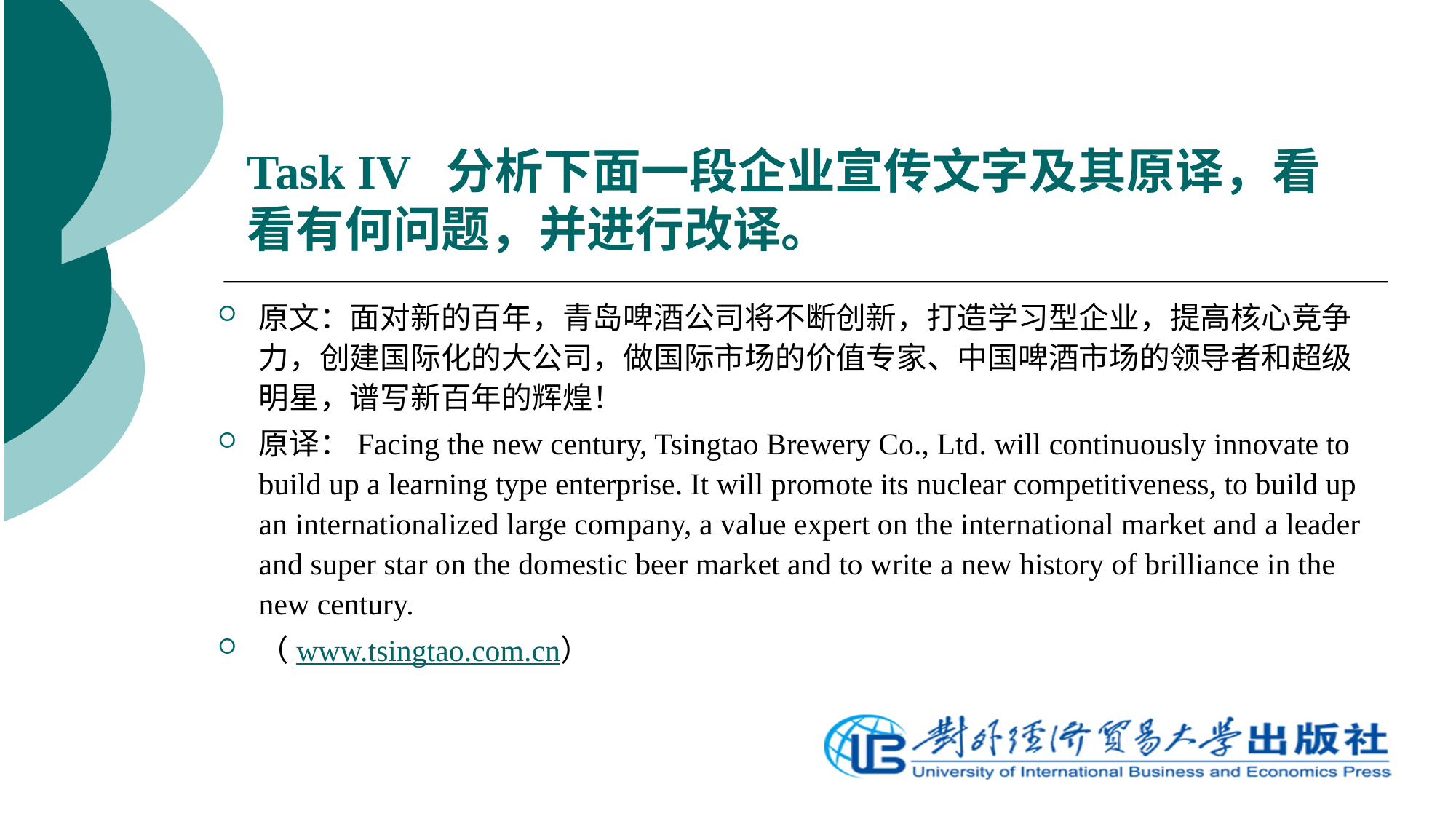

# Task IV  分析下面一段企业宣传文字及其原译，看看有何问题，并进行改译。
原文：面对新的百年，青岛啤酒公司将不断创新，打造学习型企业，提高核心竞争力，创建国际化的大公司，做国际市场的价值专家、中国啤酒市场的领导者和超级明星，谱写新百年的辉煌！
原译：Facing the new century, Tsingtao Brewery Co., Ltd. will continuously innovate to build up a learning type enterprise. It will promote its nuclear competitiveness, to build up an internationalized large company, a value expert on the international market and a leader and super star on the domestic beer market and to write a new history of brilliance in the new century.
（www.tsingtao.com.cn）